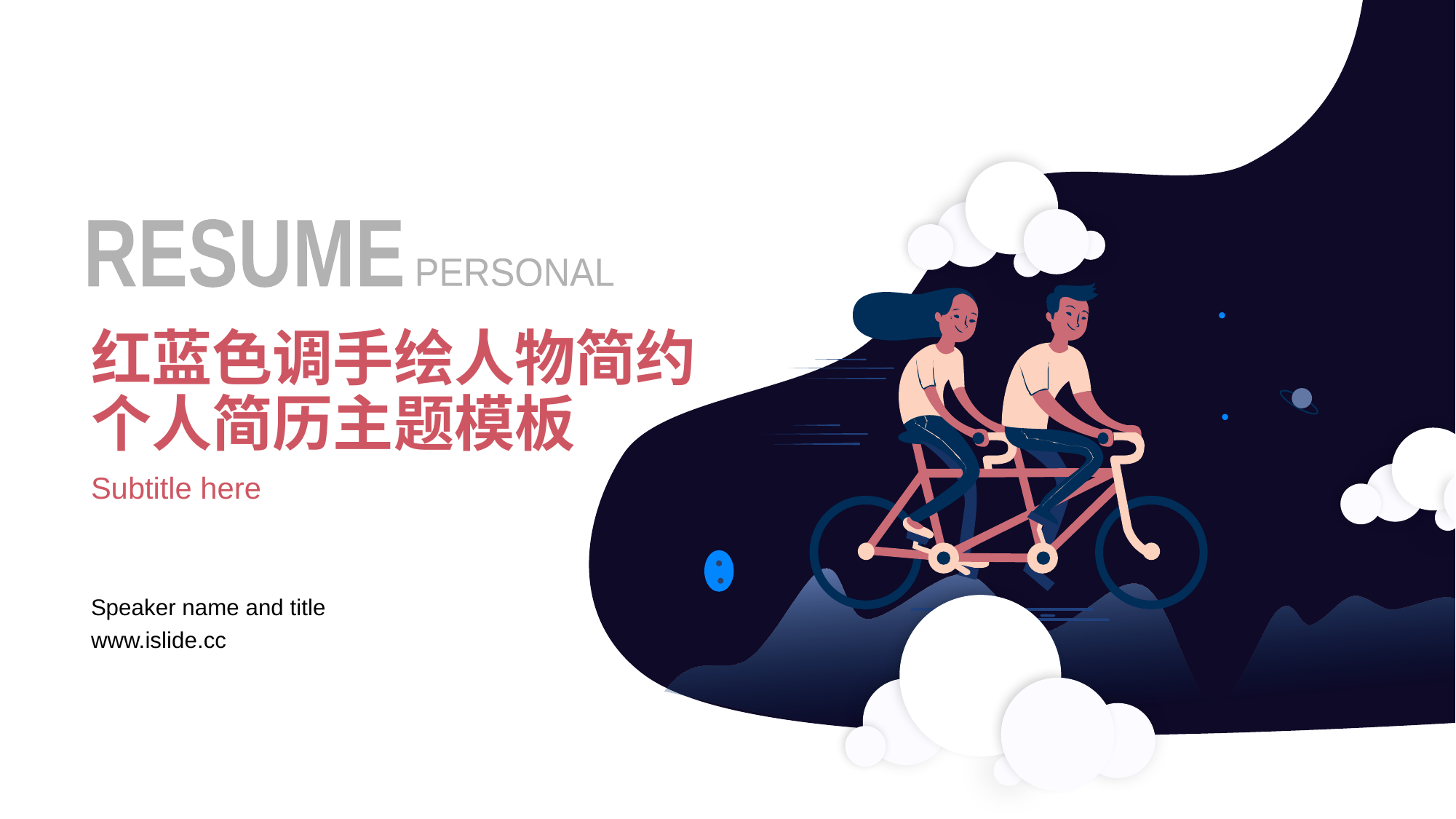

RESUME
PERSONAL
# 红蓝色调手绘人物简约个人简历主题模板
Subtitle here
Speaker name and title
www.islide.cc